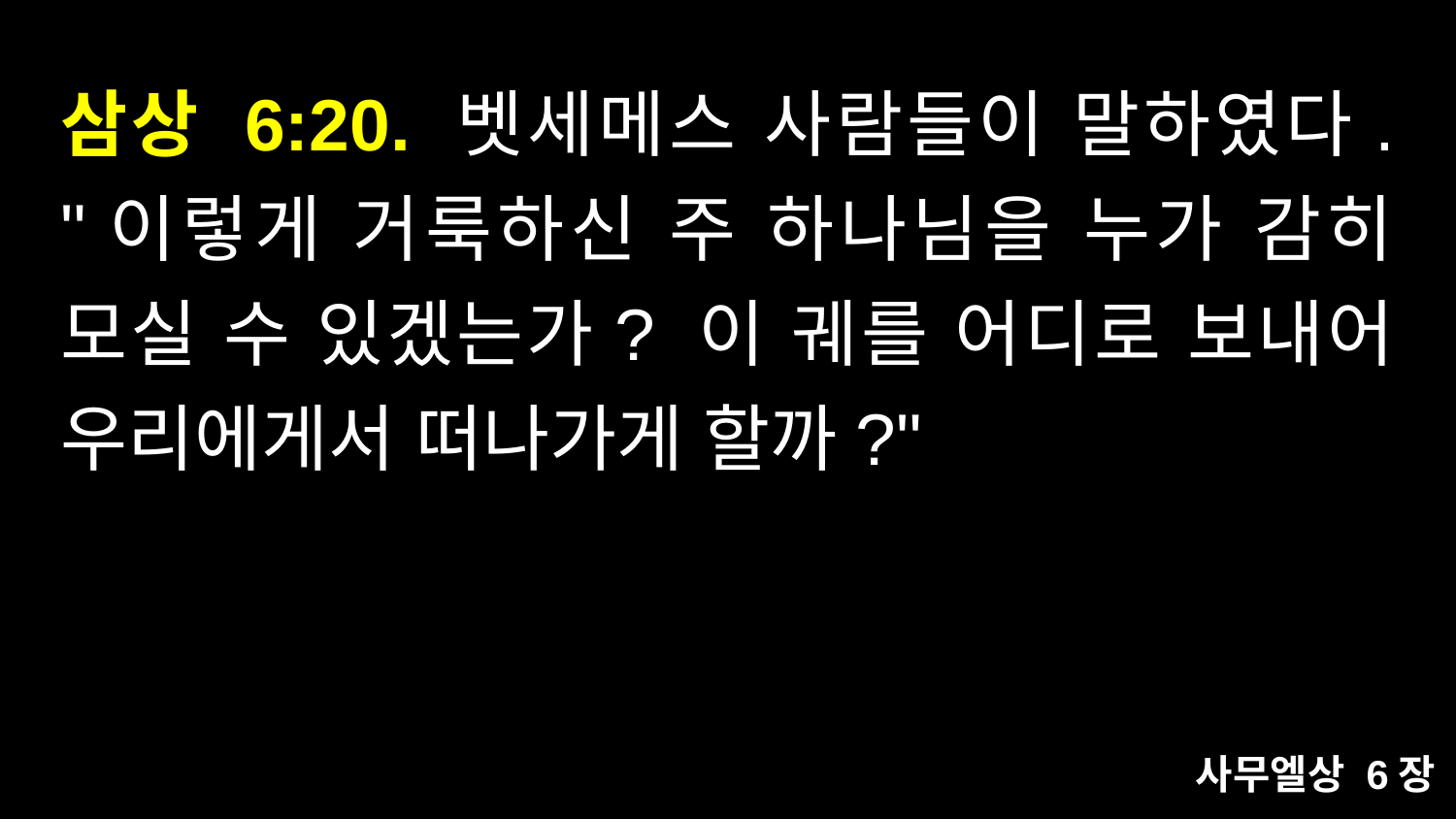

# 삼상 6:20. 벳세메스 사람들이 말하였다. "이렇게 거룩하신 주 하나님을 누가 감히 모실 수 있겠는가? 이 궤를 어디로 보내어 우리에게서 떠나가게 할까?"
사무엘상 6장